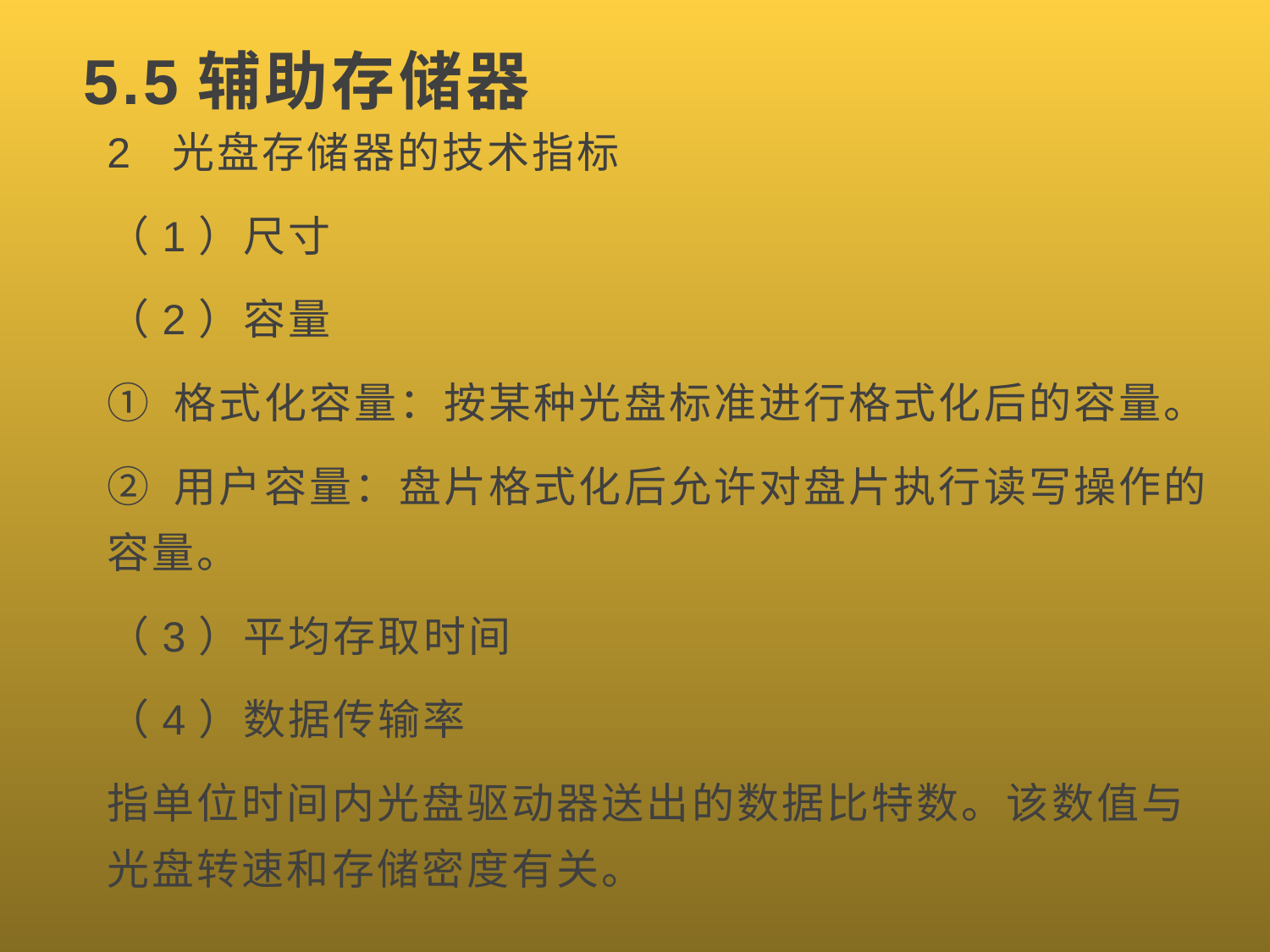

# 5.5辅助存储器

2  光盘存储器的技术指标
（1）尺寸
（2）容量
① 格式化容量：按某种光盘标准进行格式化后的容量。
② 用户容量：盘片格式化后允许对盘片执行读写操作的容量。
（3）平均存取时间
（4）数据传输率
指单位时间内光盘驱动器送出的数据比特数。该数值与光盘转速和存储密度有关。